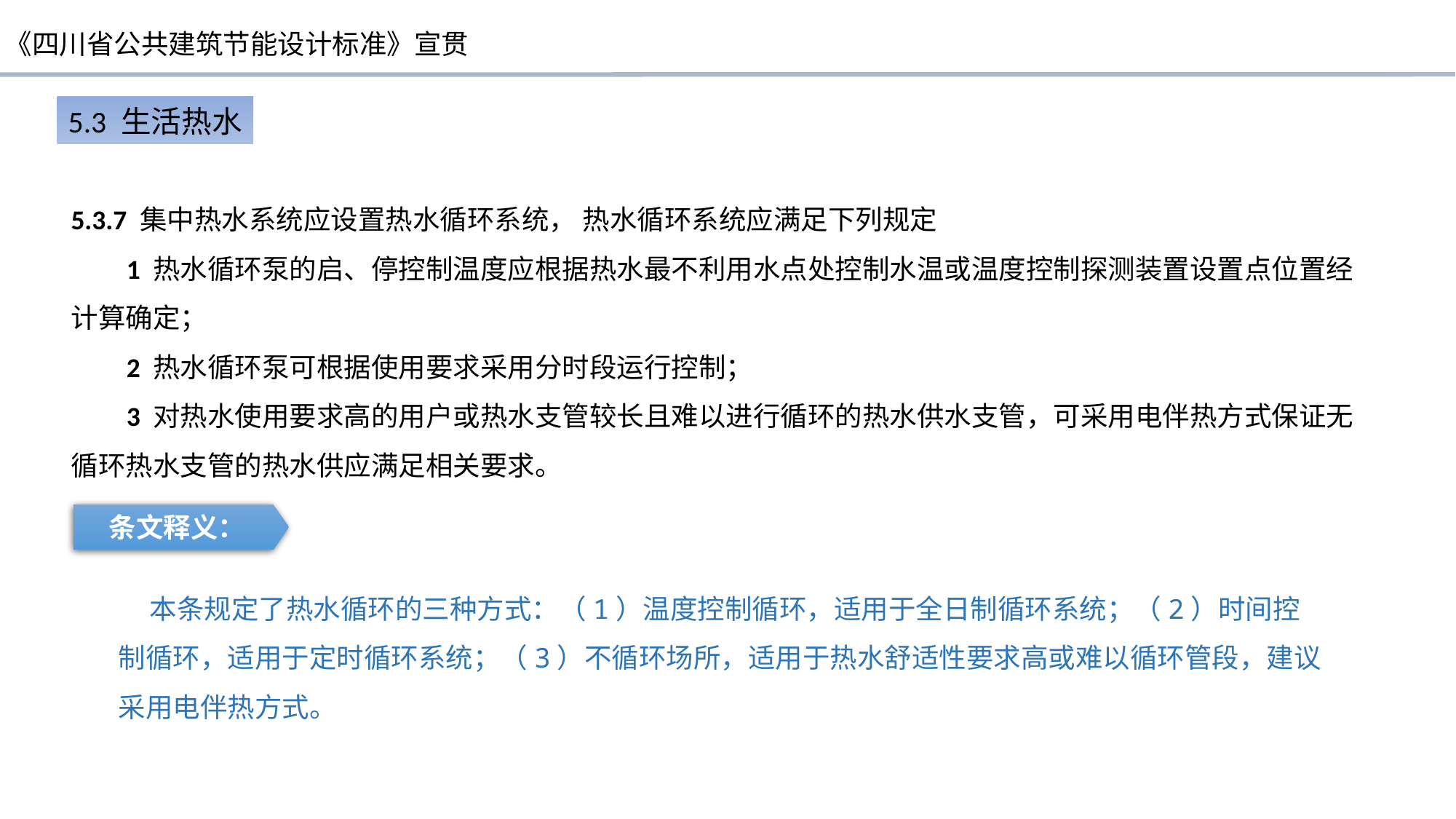

5.3 生活热水
5.3.7 集中热水系统应设置热水循环系统， 热水循环系统应满足下列规定
         1 热水循环泵的启、停控制温度应根据热水最不利用水点处控制水温或温度控制探测装置设置点位置经计算确定；
         2 热水循环泵可根据使用要求采用分时段运行控制；
         3 对热水使用要求高的用户或热水支管较长且难以进行循环的热水供水支管，可采用电伴热方式保证无循环热水支管的热水供应满足相关要求。
条文释义：
    本条规定了热水循环的三种方式：（1）温度控制循环，适用于全日制循环系统；（2）时间控制循环，适用于定时循环系统；（3）不循环场所，适用于热水舒适性要求高或难以循环管段，建议采用电伴热方式。